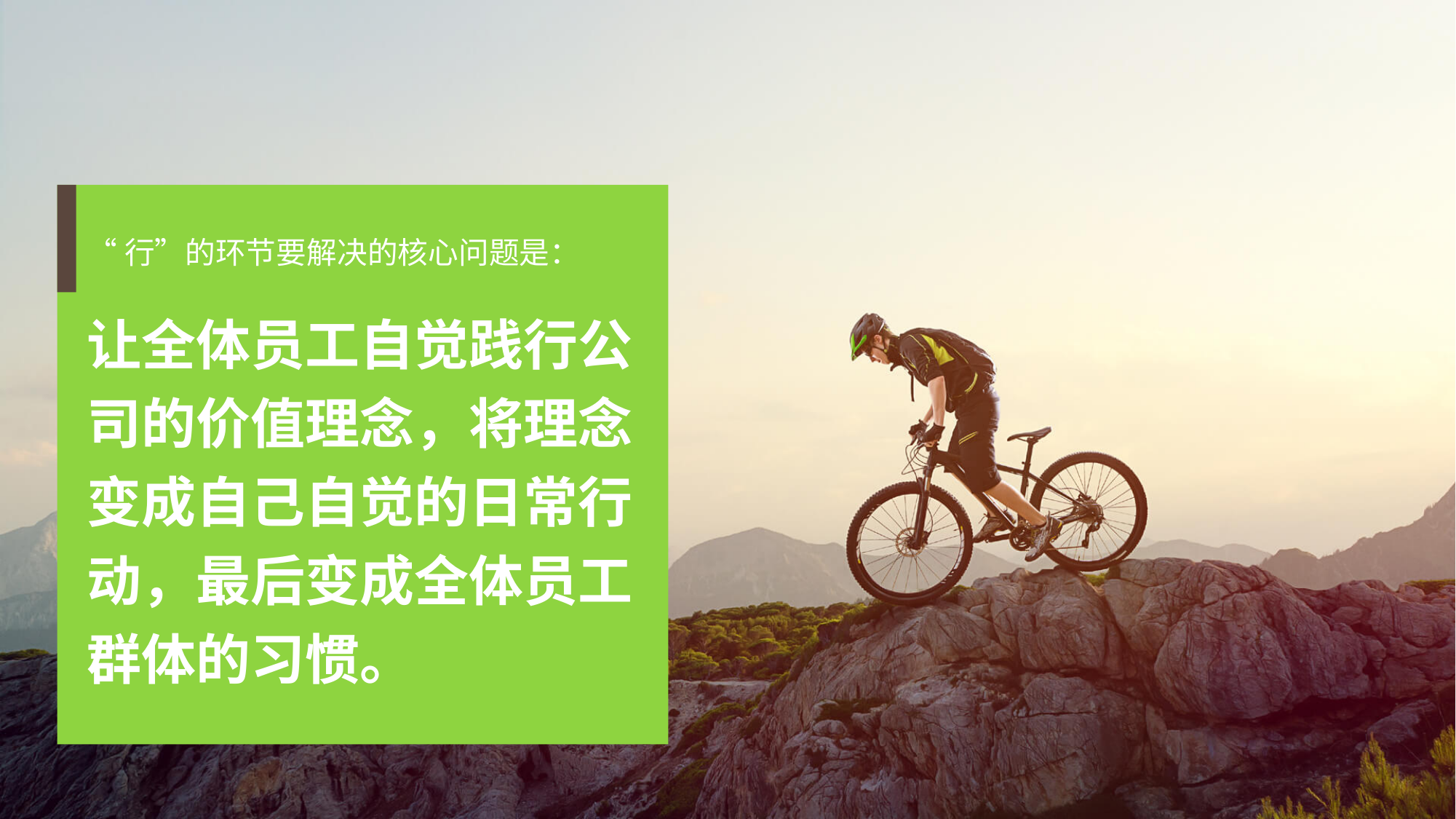

“行”的环节要解决的核心问题是：
让全体员工自觉践行公司的价值理念，将理念变成自己自觉的日常行动，最后变成全体员工群体的习惯。